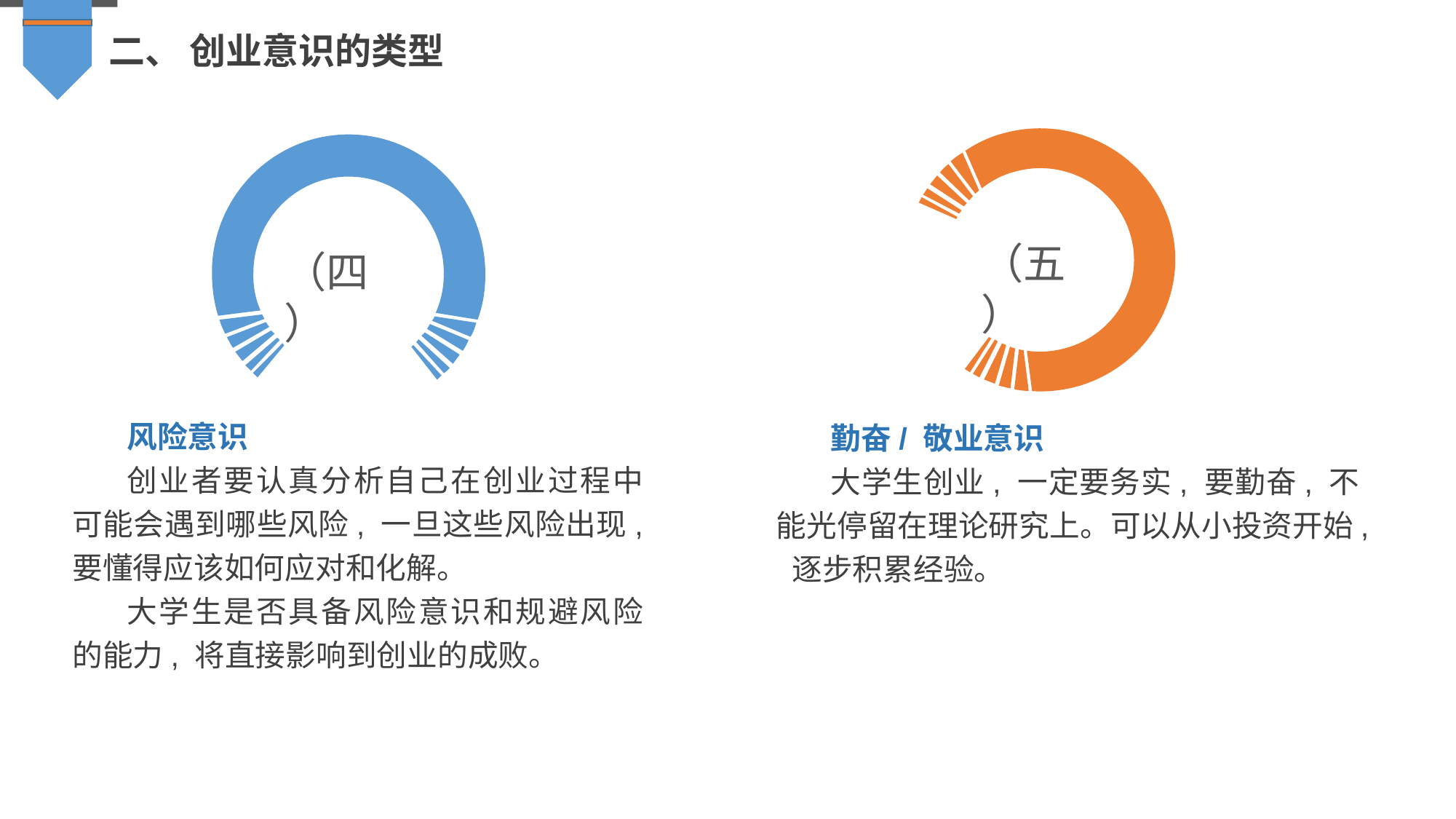

二、 创业意识的类型

（五）
（四）
风险意识
创业者要认真分析自己在创业过程中可能会遇到哪些风险, 一旦这些风险出现, 要懂得应该如何应对和化解。
大学生是否具备风险意识和规避风险的能力, 将直接影响到创业的成败。
勤奋/ 敬业意识
大学生创业, 一定要务实, 要勤奋, 不能光停留在理论研究上。可以从小投资开始, 逐步积累经验。